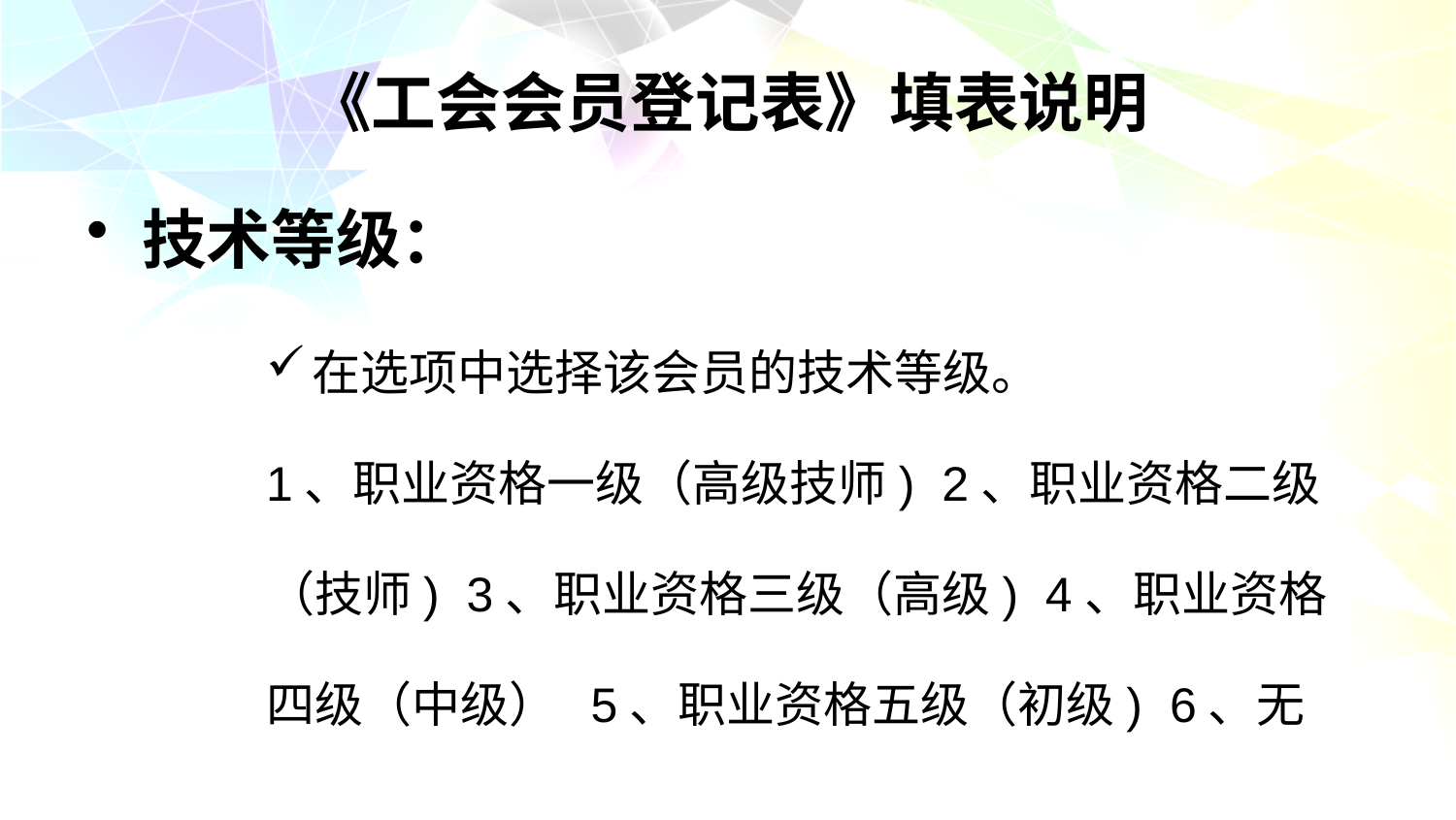

# 《工会会员登记表》填表说明
技术等级：
在选项中选择该会员的技术等级。
1、职业资格一级（高级技师)  2、职业资格二级（技师)  3、职业资格三级（高级)  4、职业资格四级（中级）  5、职业资格五级（初级)  6、无